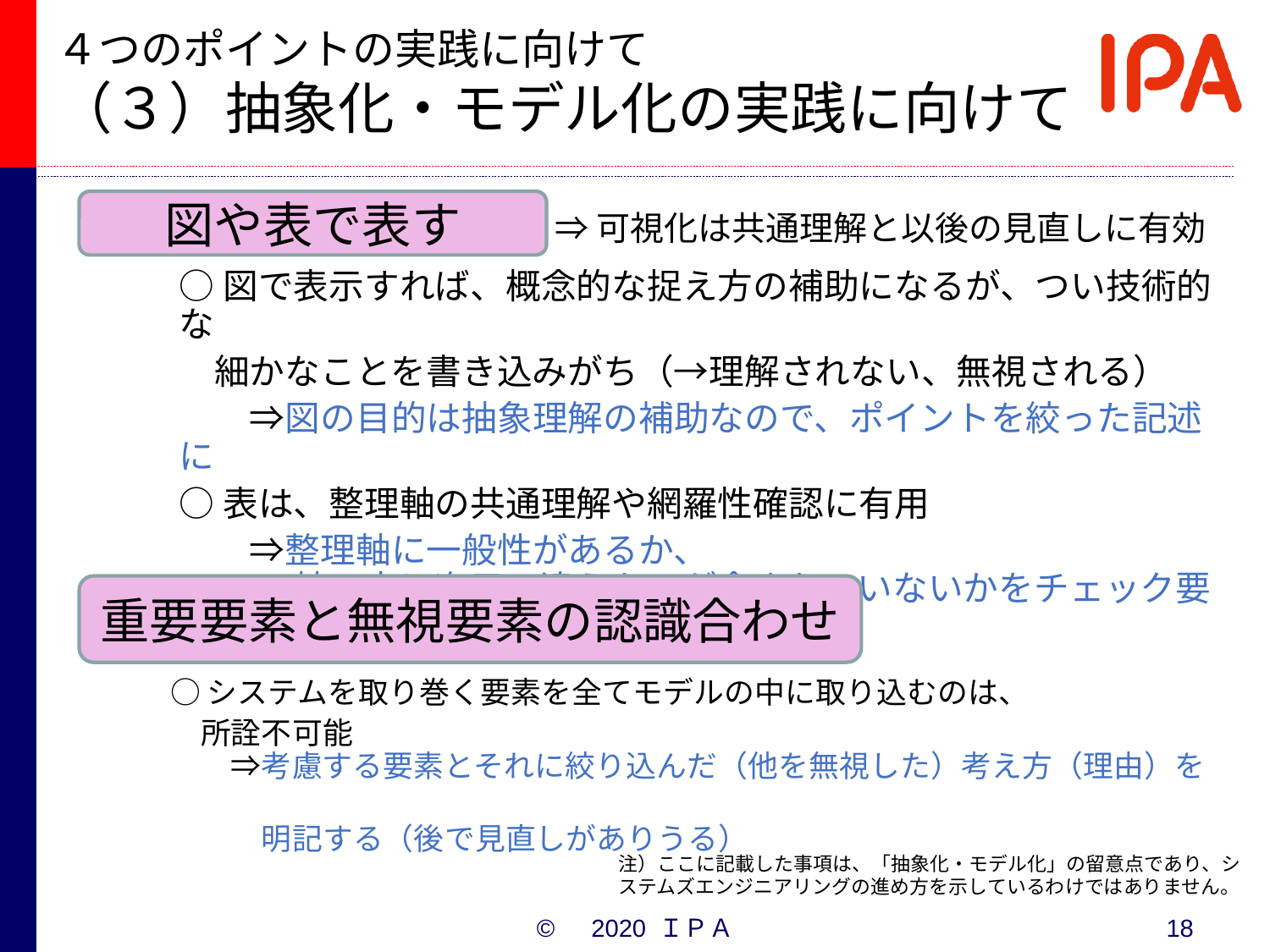

# ４つのポイントの実践に向けて （３）抽象化・モデル化の実践に向けて
図や表で表す
⇒可視化は共通理解と以後の見直しに有効
○図で表示すれば、概念的な捉え方の補助になるが、つい技術的な
　細かなことを書き込みがち（→理解されない、無視される）
　　⇒図の目的は抽象理解の補助なので、ポイントを絞った記述に
○表は、整理軸の共通理解や網羅性確認に有用
　　⇒整理軸に一般性があるか、
　　　 軸の中に次元の違うものが含まれていないかをチェック要
重要要素と無視要素の認識合わせ
○システムを取り巻く要素を全てモデルの中に取り込むのは、
　所詮不可能
　　⇒考慮する要素とそれに絞り込んだ（他を無視した）考え方（理由）を
　　　明記する（後で見直しがありうる）
注）ここに記載した事項は、「抽象化・モデル化」の留意点であり、システムズエンジニアリングの進め方を示しているわけではありません。
©　2020 ＩＰＡ
18